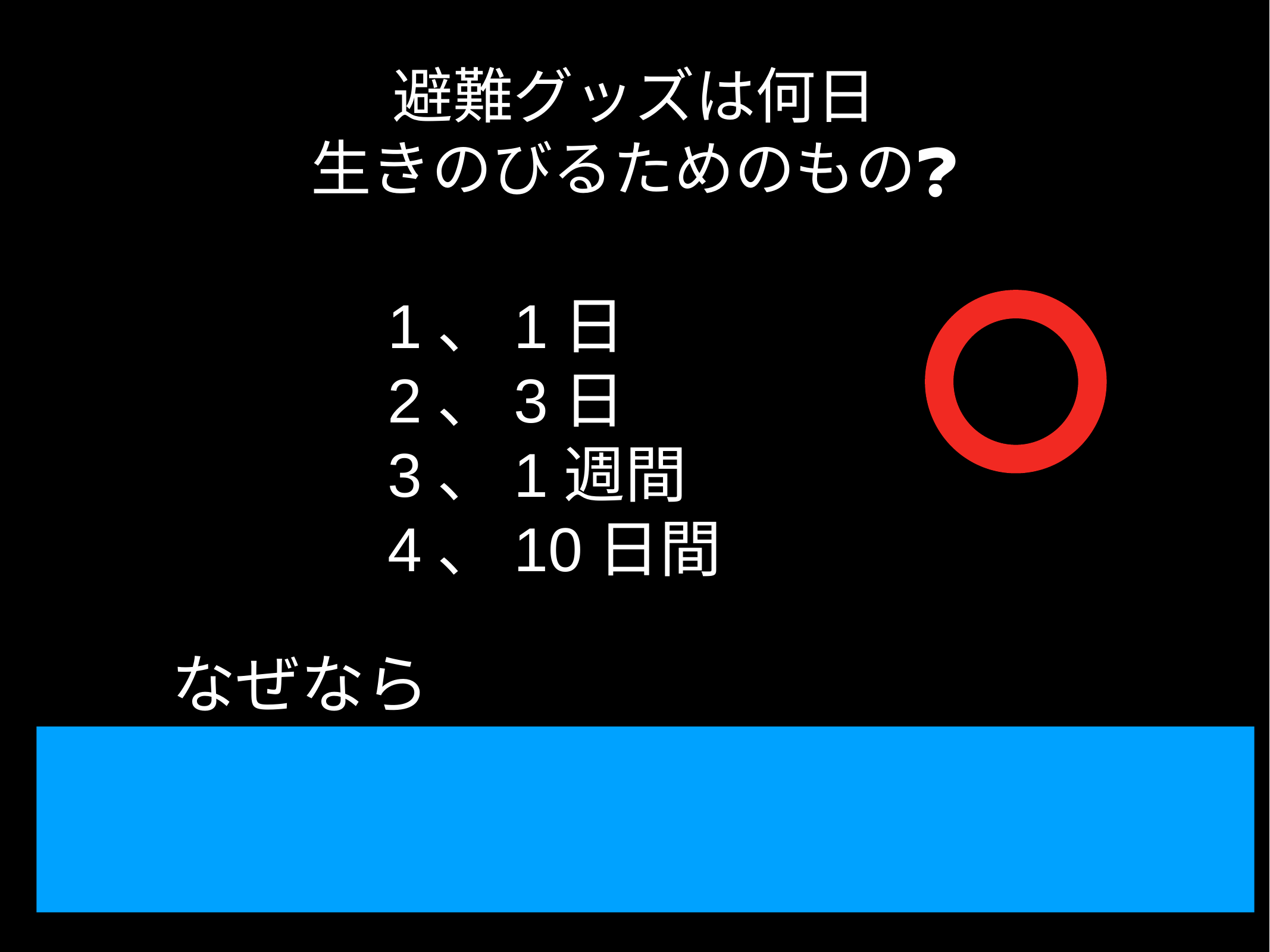

# 避難グッズは何日
生きのびるためのもの❓
1、1日
2、3日
3、1週間
4、10日間

なぜなら